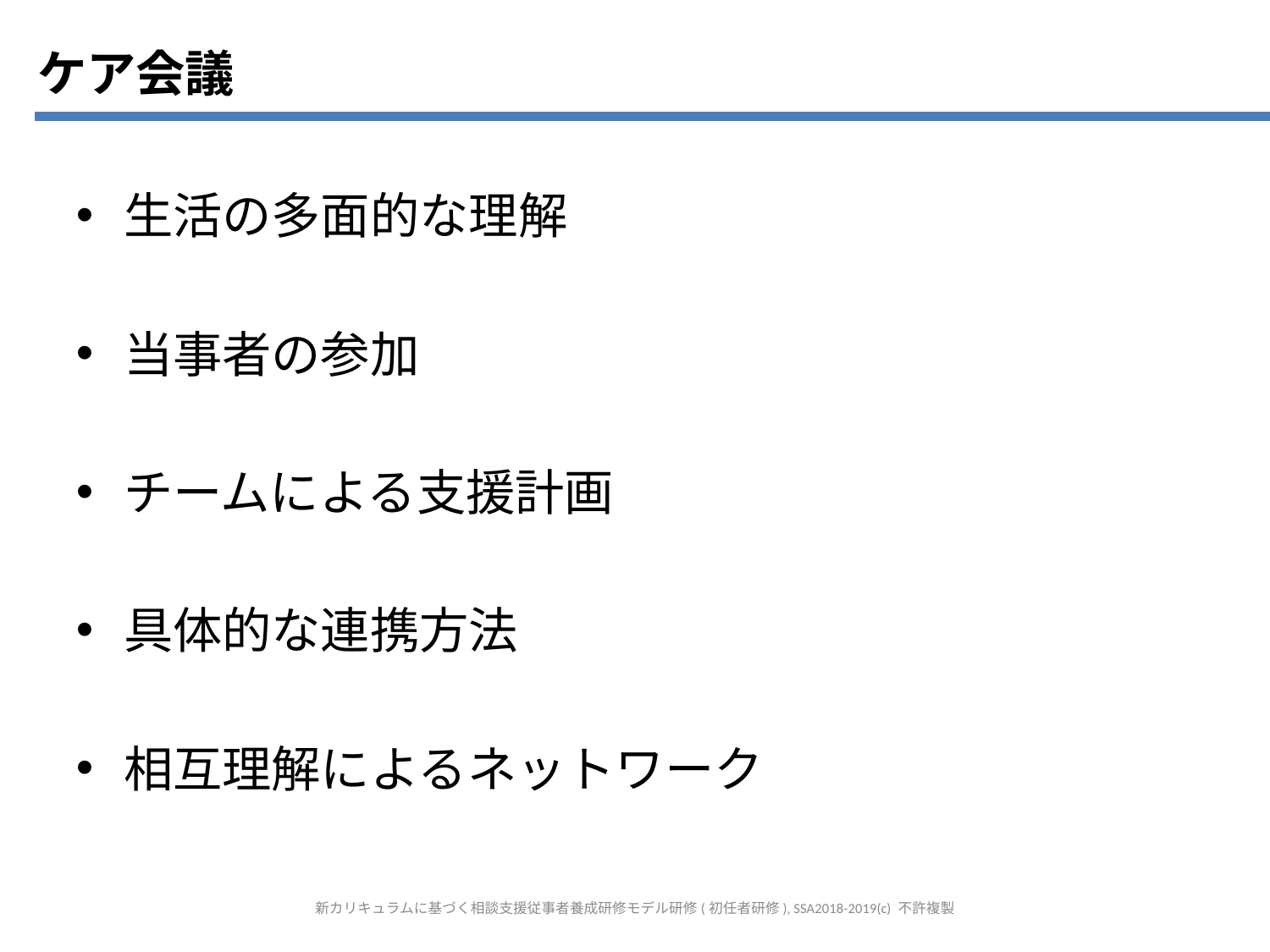

ケア会議
生活の多面的な理解

当事者の参加

チームによる支援計画

具体的な連携方法

相互理解によるネットワーク
新カリキュラムに基づく相談支援従事者養成研修モデル研修(初任者研修), SSA2018-2019(c) 不許複製